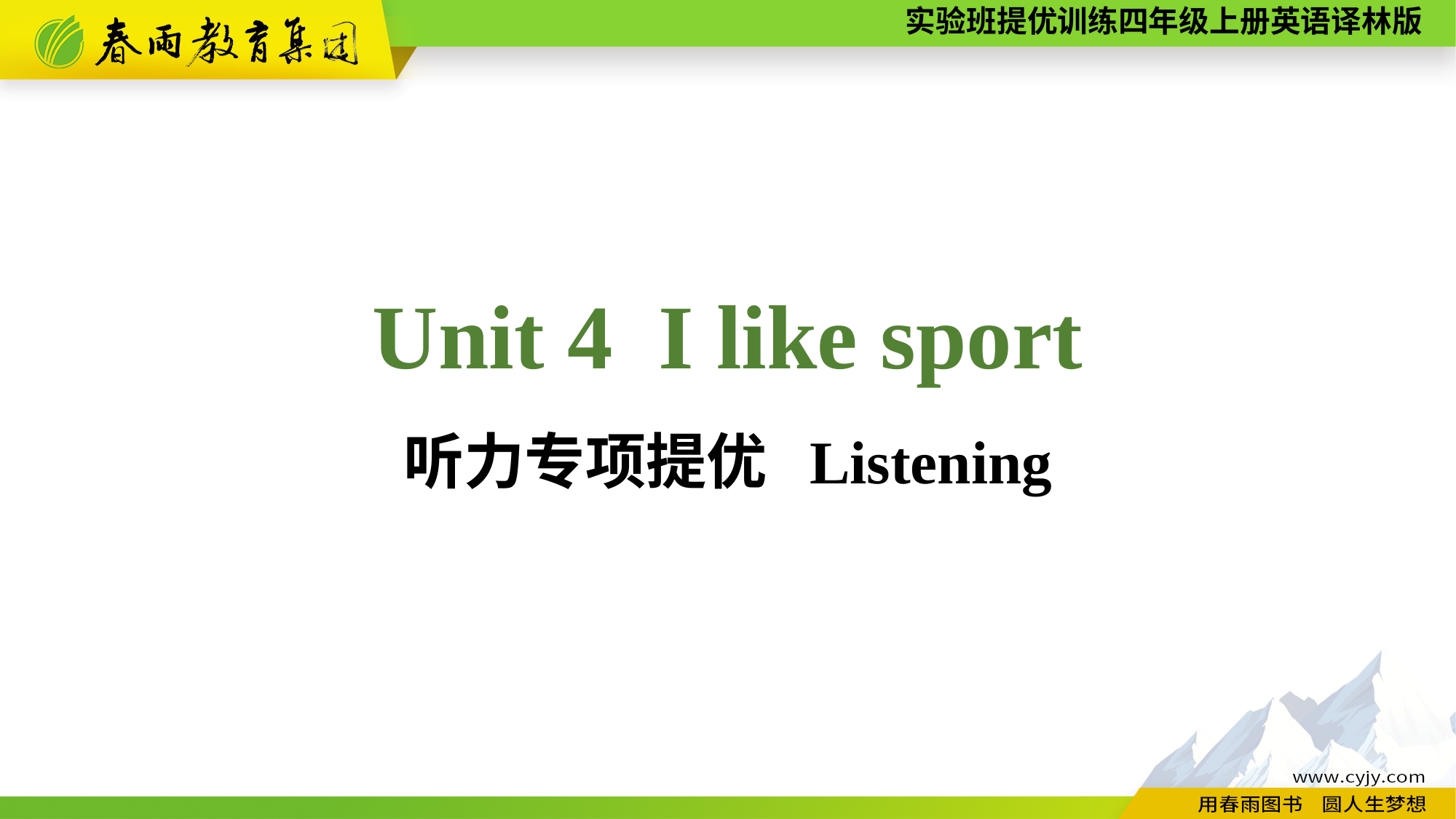

Unit 4  I like sport
听力专项提优  Listening